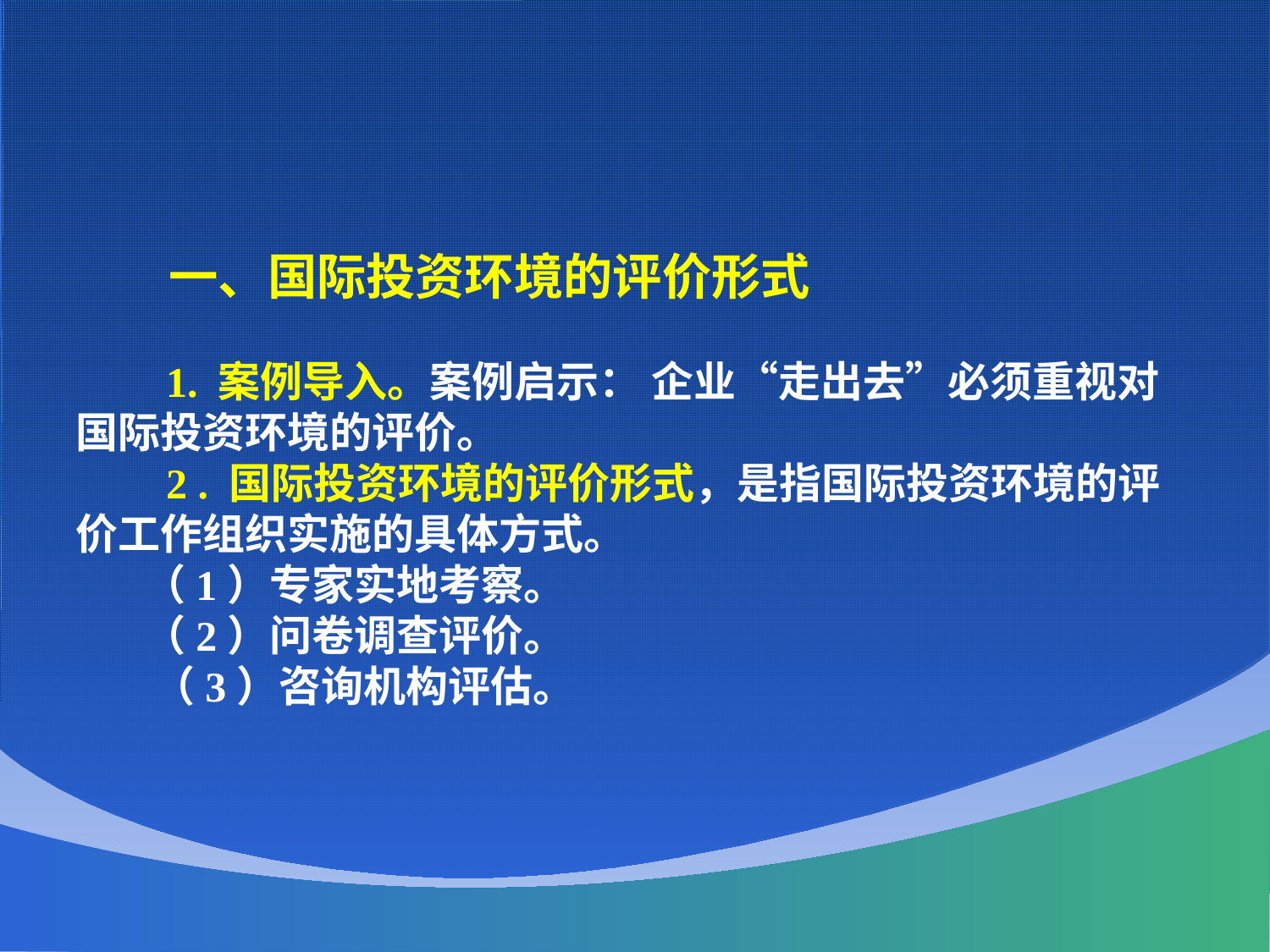

一、国际投资环境的评价形式

    1. 案例导入。案例启示： 企业“走出去”必须重视对国际投资环境的评价。
    2 . 国际投资环境的评价形式，是指国际投资环境的评价工作组织实施的具体方式。
 （1）专家实地考察。
 （2）问卷调查评价。
  （3）咨询机构评估。